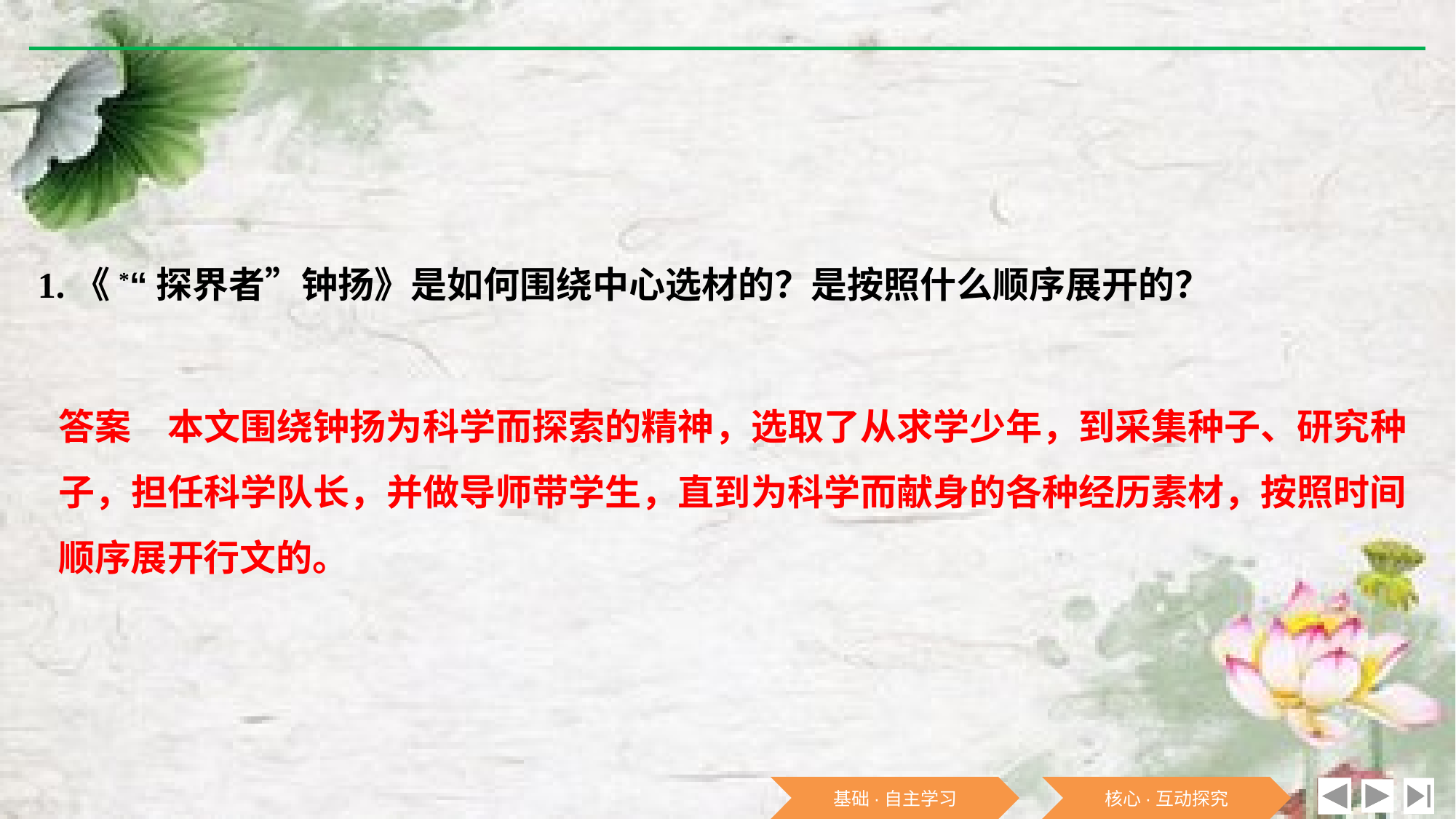

1.《*“探界者”钟扬》是如何围绕中心选材的？是按照什么顺序展开的？
答案　本文围绕钟扬为科学而探索的精神，选取了从求学少年，到采集种子、研究种子，担任科学队长，并做导师带学生，直到为科学而献身的各种经历素材，按照时间顺序展开行文的。